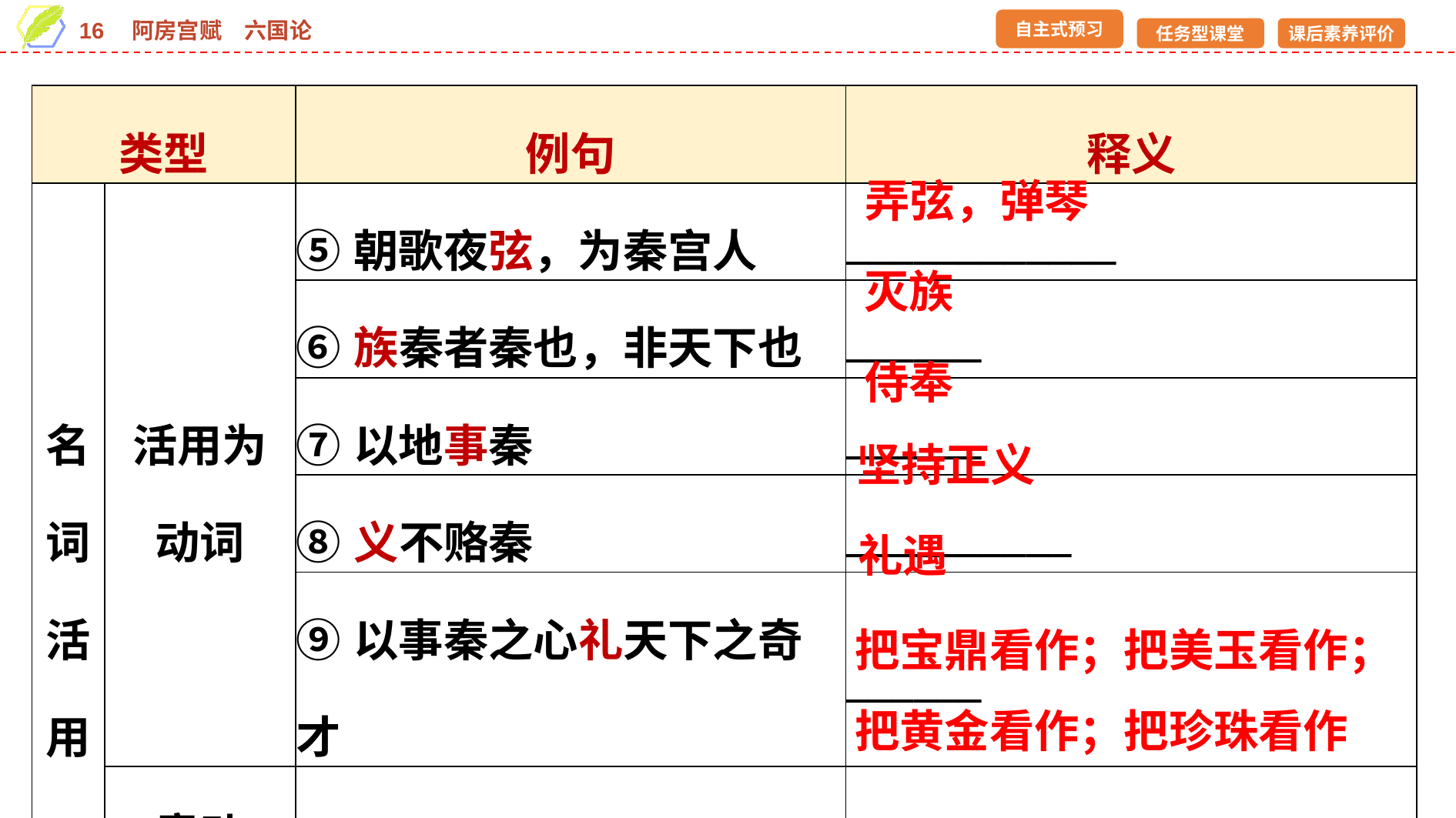

| 类型 |  | 例句 | 释义 |
| --- | --- | --- | --- |
| 名词 活用 | 活用为 动词 | ⑤朝歌夜弦，为秦宫人 | \_\_\_\_\_\_\_\_\_\_\_\_ |
|  |  | ⑥族秦者秦也，非天下也 | \_\_\_\_\_\_ |
|  |  | ⑦以地事秦 | \_\_\_\_\_\_ |
|  |  | ⑧义不赂秦 | \_\_\_\_\_\_\_\_\_\_ |
|  |  | ⑨以事秦之心礼天下之奇才 | \_\_\_\_\_\_ |
|  | 意动 用法 | ⑩鼎铛玉石，金块珠砾 | \_\_\_\_\_\_\_\_\_\_\_\_\_\_\_\_\_\_\_\_\_\_\_\_\_\_\_\_\_\_\_\_\_\_\_\_\_\_\_\_\_\_\_\_\_\_\_\_ |
弄弦，弹琴
灭族
侍奉
坚持正义
礼遇
把宝鼎看作；把美玉看作；把黄金看作；把珍珠看作